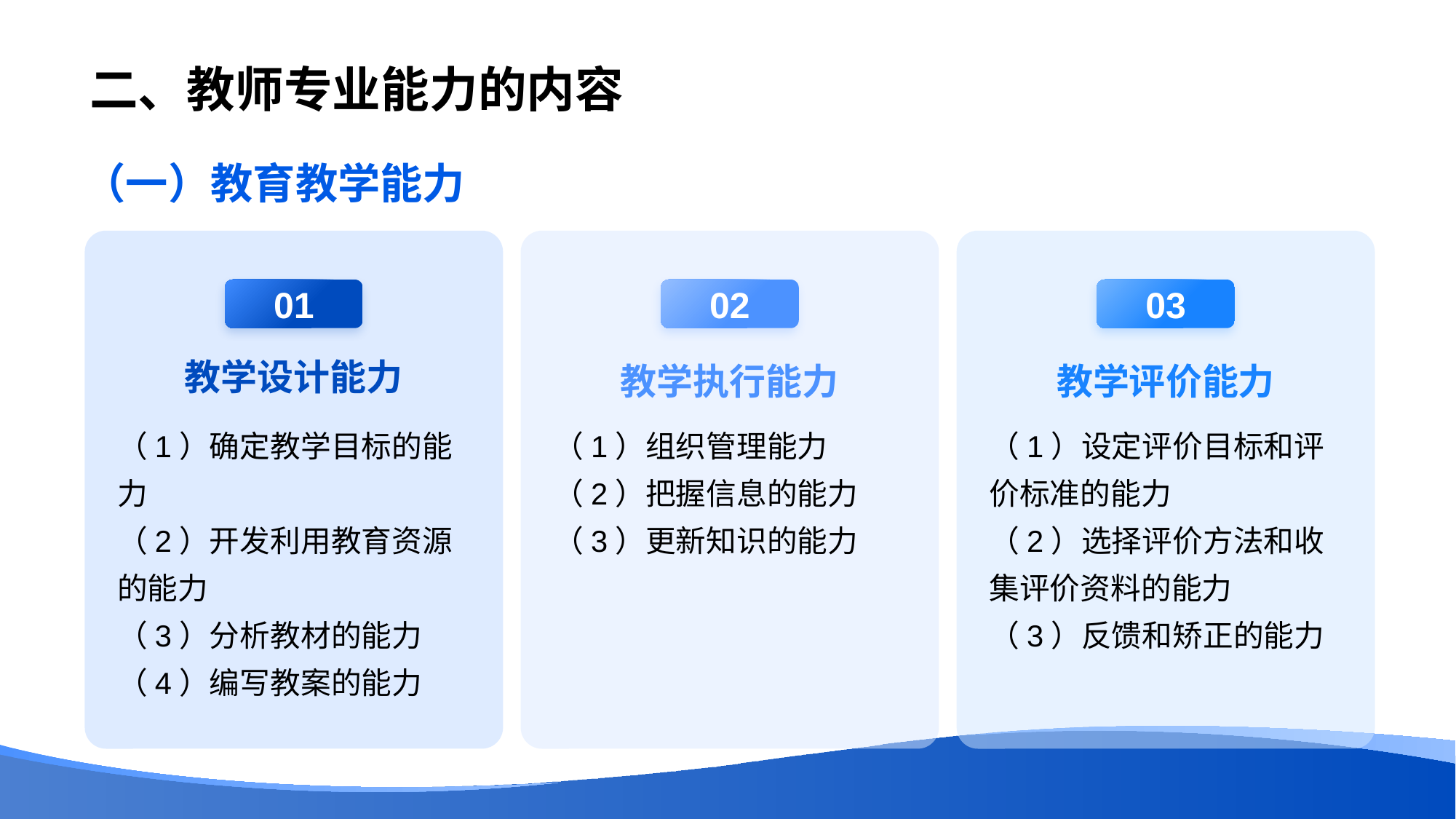

# 二、教师专业能力的内容
（一）教育教学能力

01
教学设计能力
（1）确定教学目标的能力
（2）开发利用教育资源的能力
（3）分析教材的能力
（4）编写教案的能力

02
教学执行能力
（1）组织管理能力
（2）把握信息的能力
（3）更新知识的能力

03
教学评价能力
（1）设定评价目标和评价标准的能力
（2）选择评价方法和收集评价资料的能力
（3）反馈和矫正的能力